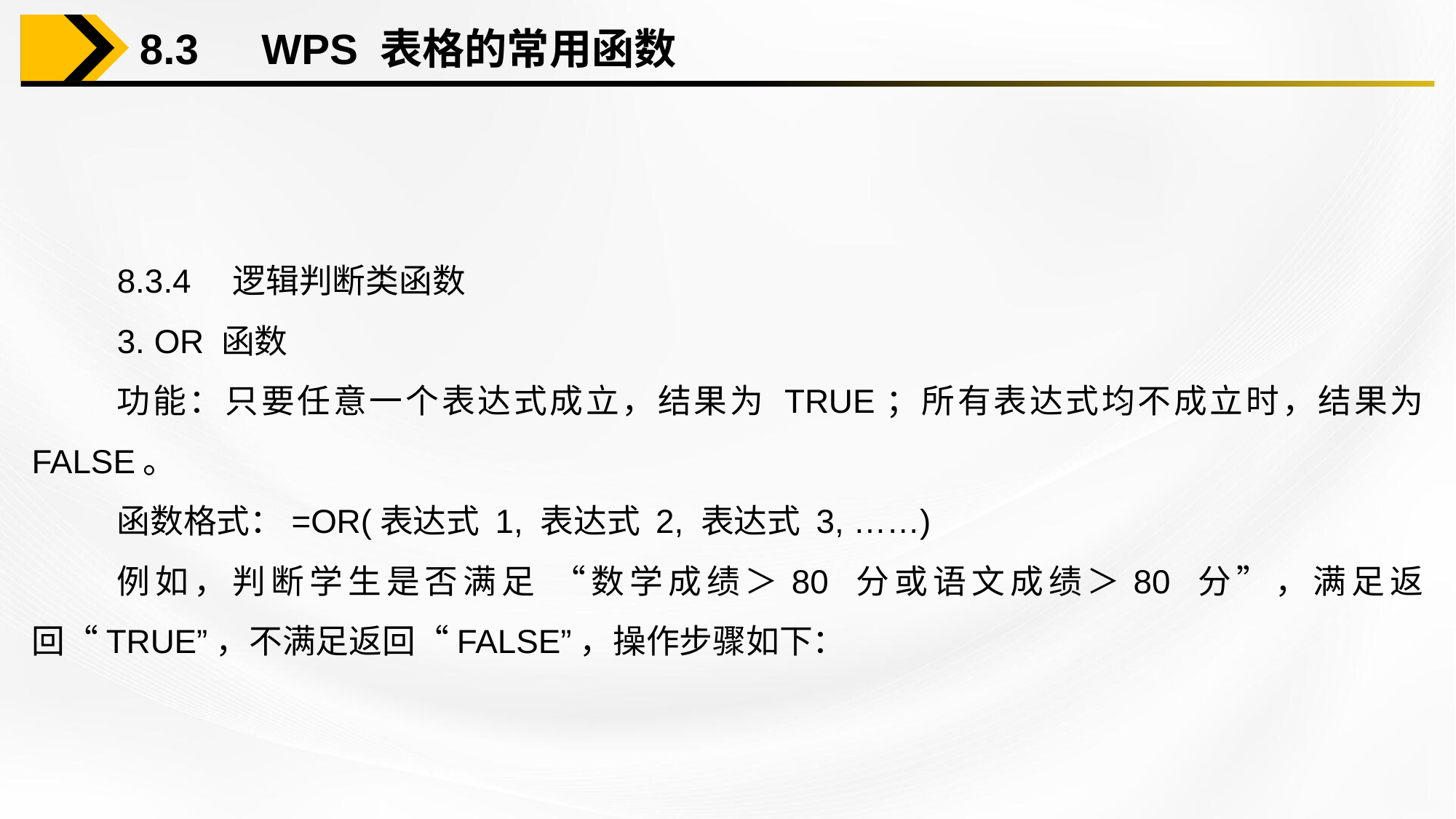

8.3　WPS 表格的常用函数
8.3.4　逻辑判断类函数
3. OR 函数
功能：只要任意一个表达式成立，结果为 TRUE；所有表达式均不成立时，结果为 FALSE。
函数格式：=OR(表达式 1, 表达式 2, 表达式 3, ……)
例如，判断学生是否满足 “数学成绩＞80 分或语文成绩＞80 分”，满足返回“TRUE”，不满足返回“FALSE”，操作步骤如下：